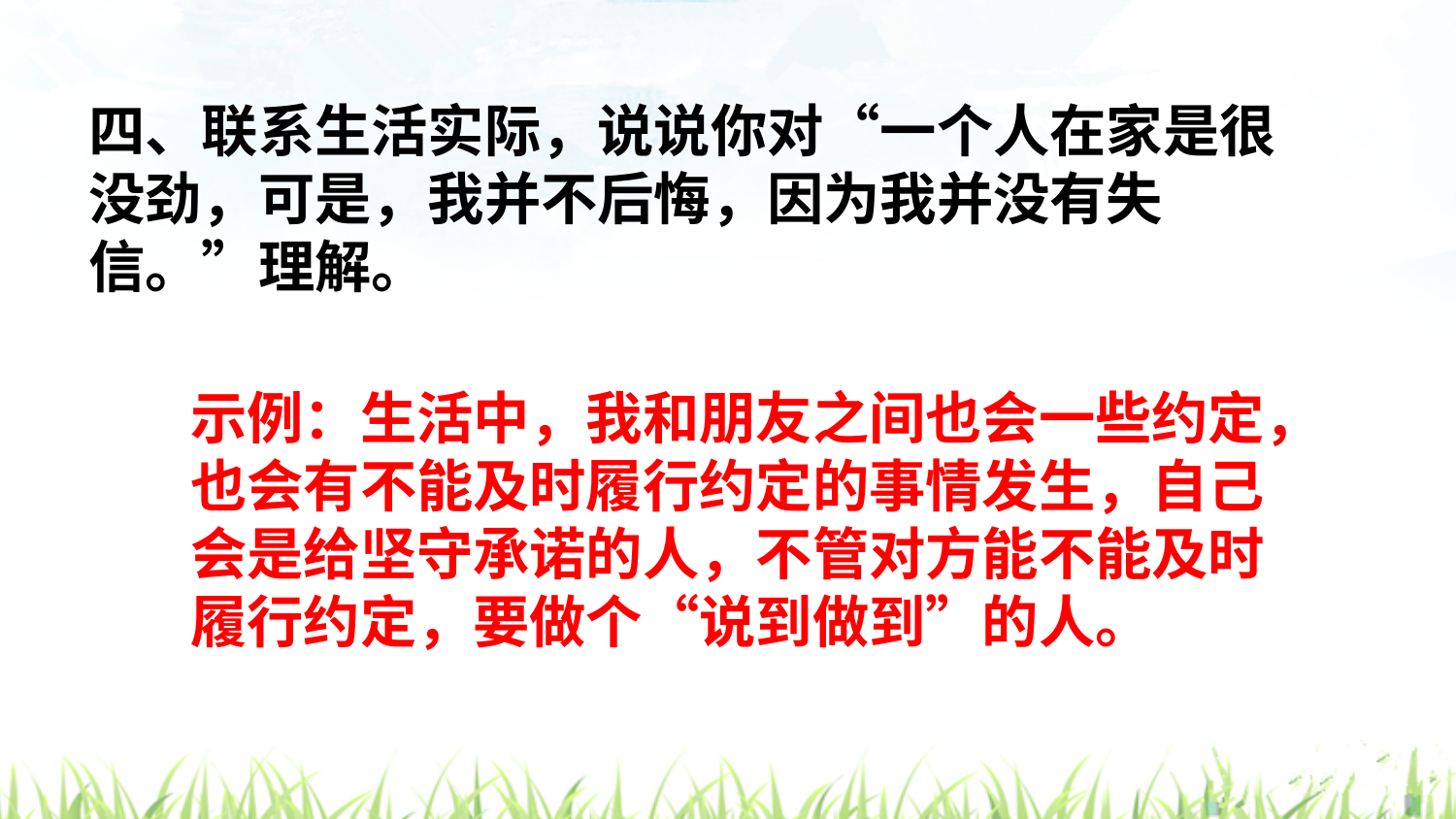

四、联系生活实际，说说你对“一个人在家是很没劲，可是，我并不后悔，因为我并没有失信。”理解。
示例：生活中，我和朋友之间也会一些约定，也会有不能及时履行约定的事情发生，自己会是给坚守承诺的人，不管对方能不能及时履行约定，要做个“说到做到”的人。